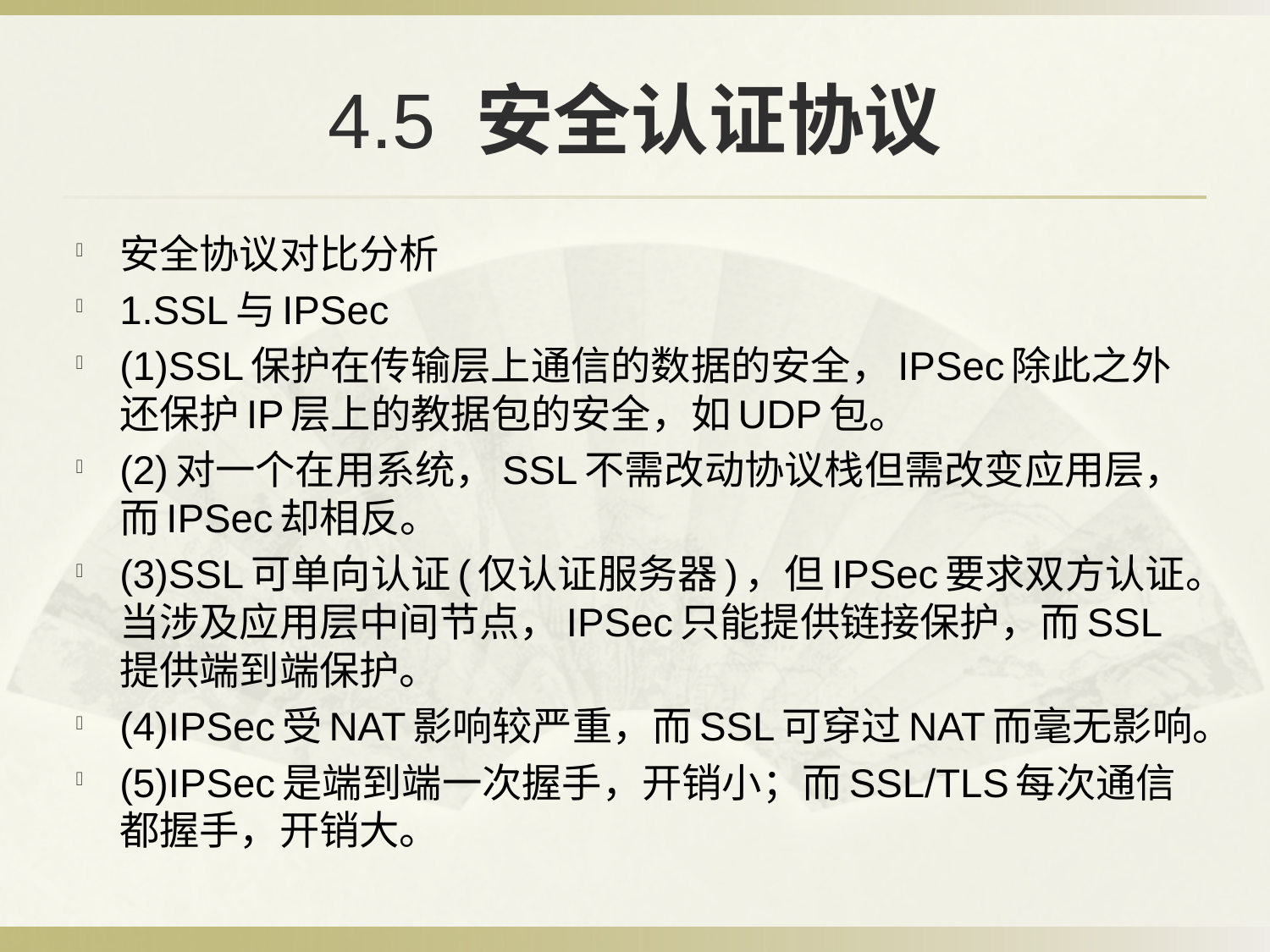

# 4.5 安全认证协议
安全协议对比分析
1.SSL与IPSec
(1)SSL保护在传输层上通信的数据的安全，IPSec除此之外还保护IP层上的教据包的安全，如UDP包。
(2)对一个在用系统，SSL不需改动协议栈但需改变应用层，而IPSec却相反。
(3)SSL可单向认证(仅认证服务器)，但IPSec要求双方认证。当涉及应用层中间节点，IPSec只能提供链接保护，而SSL提供端到端保护。
(4)IPSec受NAT影响较严重，而SSL可穿过NAT而毫无影响。
(5)IPSec是端到端一次握手，开销小；而SSL/TLS每次通信都握手，开销大。